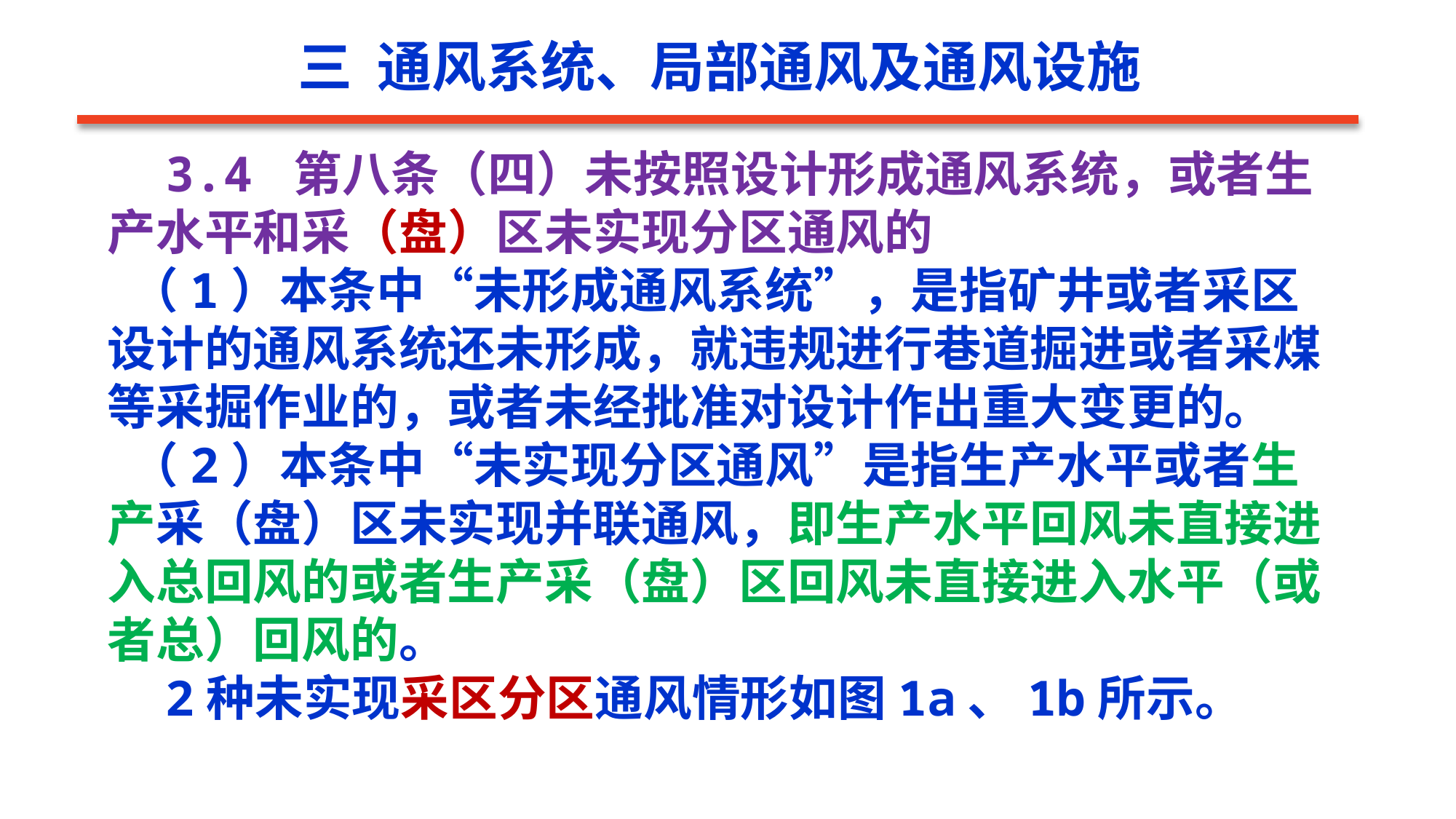

三  通风系统、局部通风及通风设施
  3.4 第八条（四）未按照设计形成通风系统，或者生产水平和采（盘）区未实现分区通风的
 （1）本条中“未形成通风系统”，是指矿井或者采区设计的通风系统还未形成，就违规进行巷道掘进或者采煤等采掘作业的，或者未经批准对设计作出重大变更的。
 （2）本条中“未实现分区通风”是指生产水平或者生产采（盘）区未实现并联通风，即生产水平回风未直接进入总回风的或者生产采（盘）区回风未直接进入水平（或者总）回风的。
  2种未实现采区分区通风情形如图1a、1b所示。